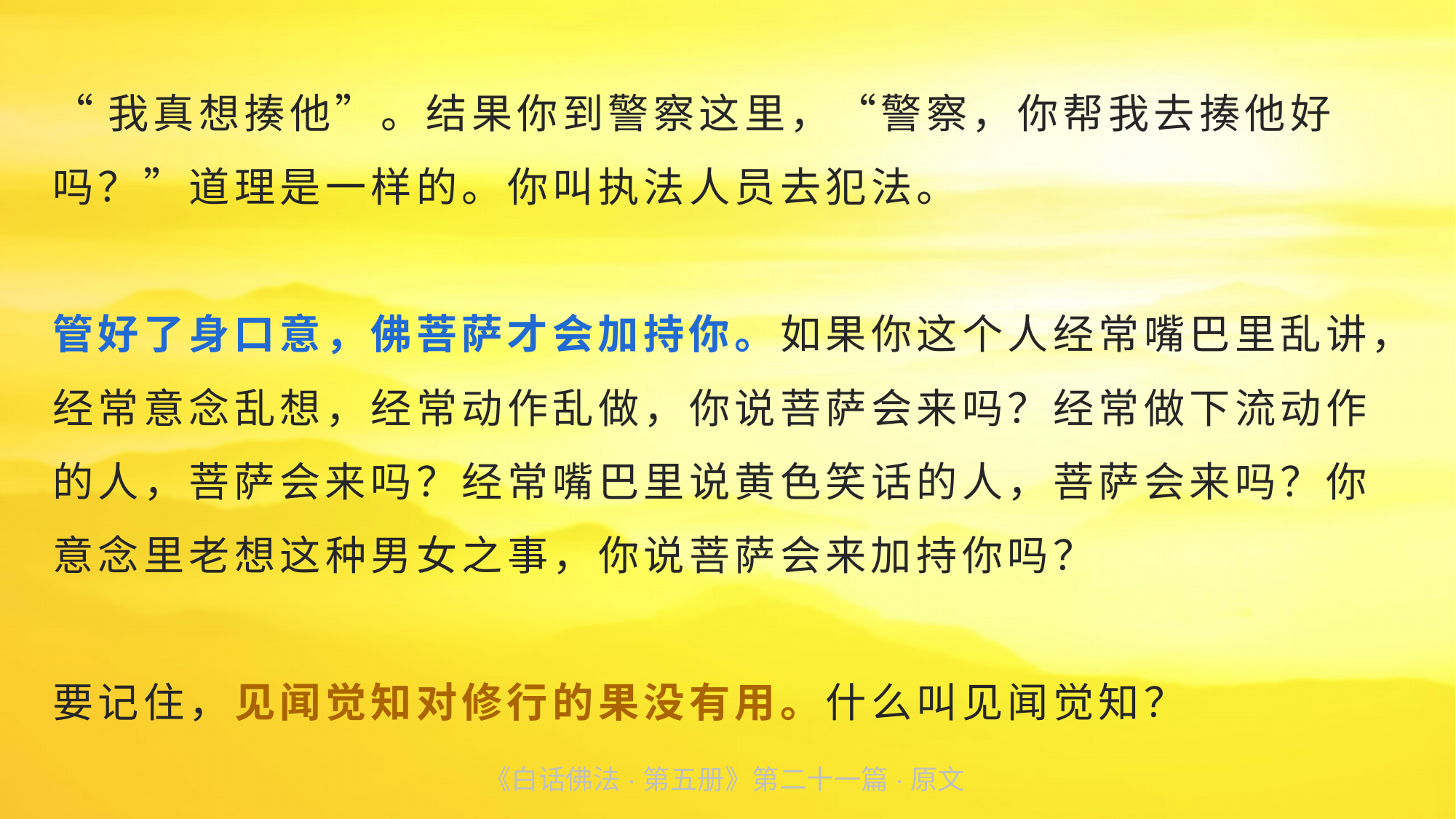

“我真想揍他”。结果你到警察这里，“警察，你帮我去揍他好
吗？”道理是一样的。你叫执法人员去犯法。

管好了身口意，佛菩萨才会加持你。如果你这个人经常嘴巴里乱讲，经常意念乱想，经常动作乱做，你说菩萨会来吗？经常做下流动作的人，菩萨会来吗？经常嘴巴里说黄色笑话的人，菩萨会来吗？你
意念里老想这种男女之事，你说菩萨会来加持你吗？

要记住，见闻觉知对修行的果没有用。什么叫见闻觉知？
《白话佛法·第五册》第二十一篇·原文